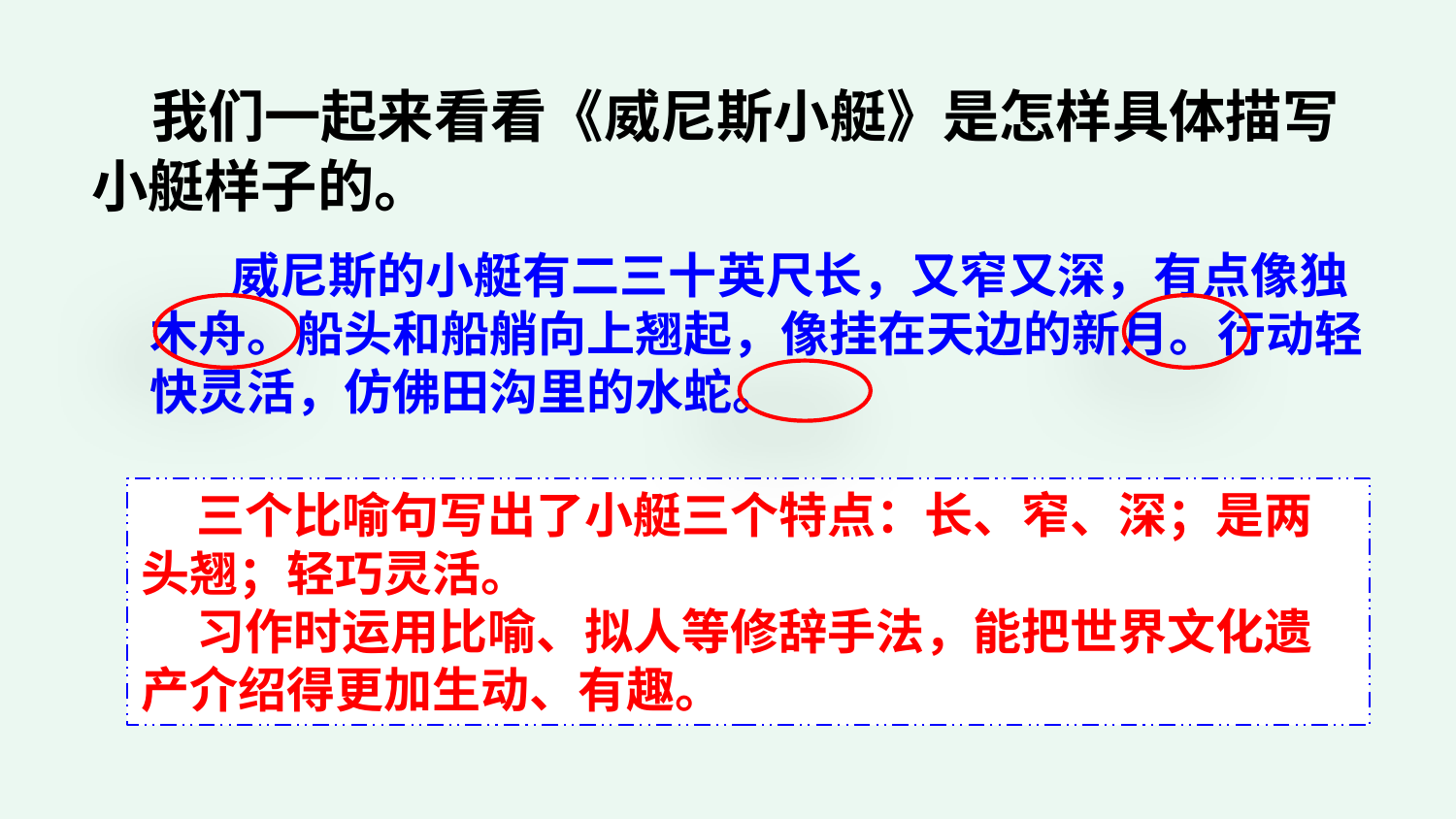

我们一起来看看《威尼斯小艇》是怎样具体描写小艇样子的。
  威尼斯的小艇有二三十英尺长，又窄又深，有点像独木舟。船头和船艄向上翘起，像挂在天边的新月。行动轻快灵活，仿佛田沟里的水蛇。

    三个比喻句写出了小艇三个特点：长、窄、深；是两头翘；轻巧灵活。
    习作时运用比喻、拟人等修辞手法，能把世界文化遗产介绍得更加生动、有趣。